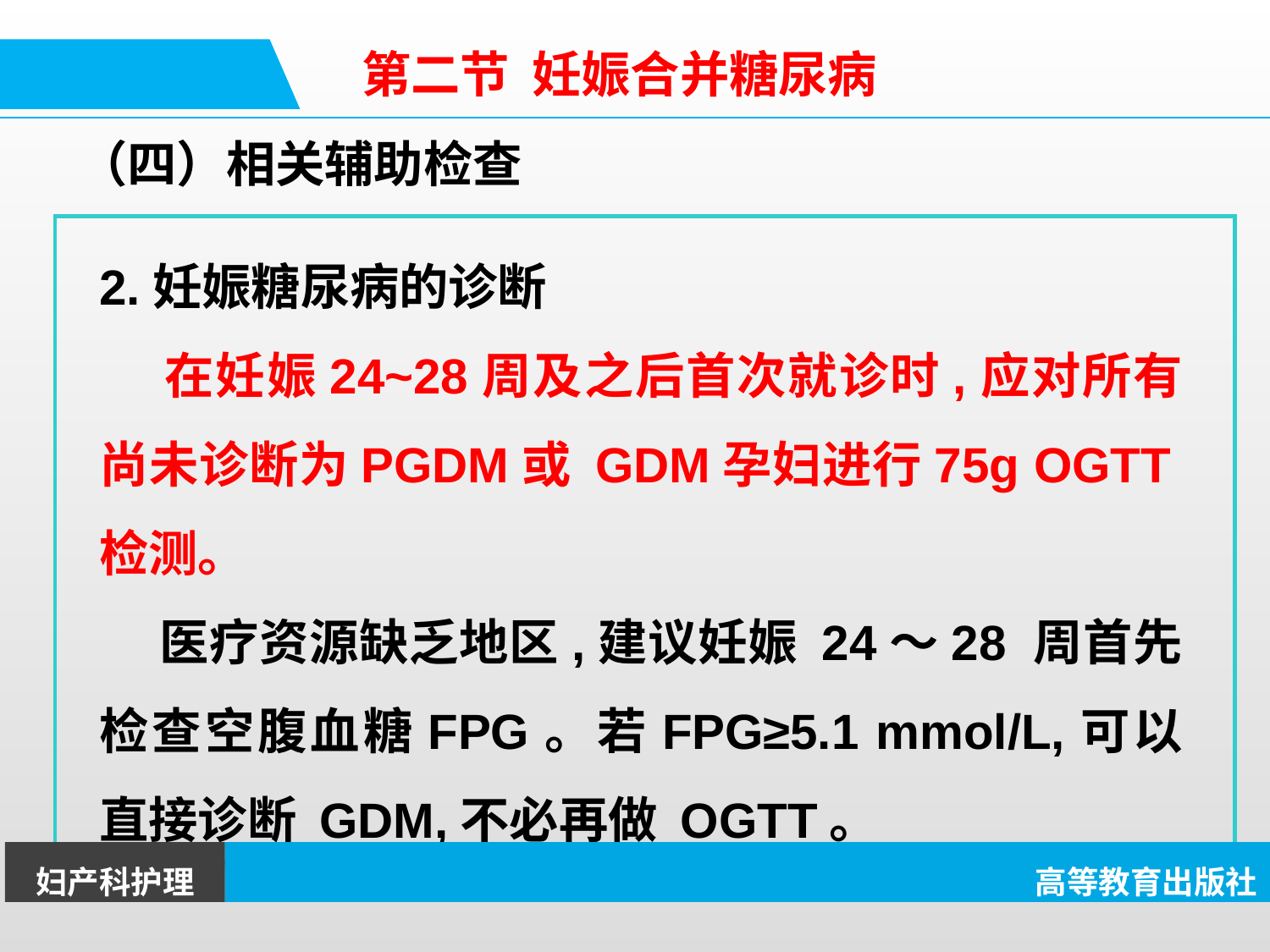

第二节  妊娠合并糖尿病

（四）相关辅助检查

2.妊娠糖尿病的诊断
    在妊娠24~28周及之后首次就诊时,应对所有尚未诊断为PGDM或 GDM孕妇进行75g OGTT检测。
    医疗资源缺乏地区,建议妊娠 24～28 周首先检查空腹血糖FPG。若FPG≥5.1 mmol/L,可以直接诊断 GDM,不必再做 OGTT。
妇产科护理
高等教育出版社